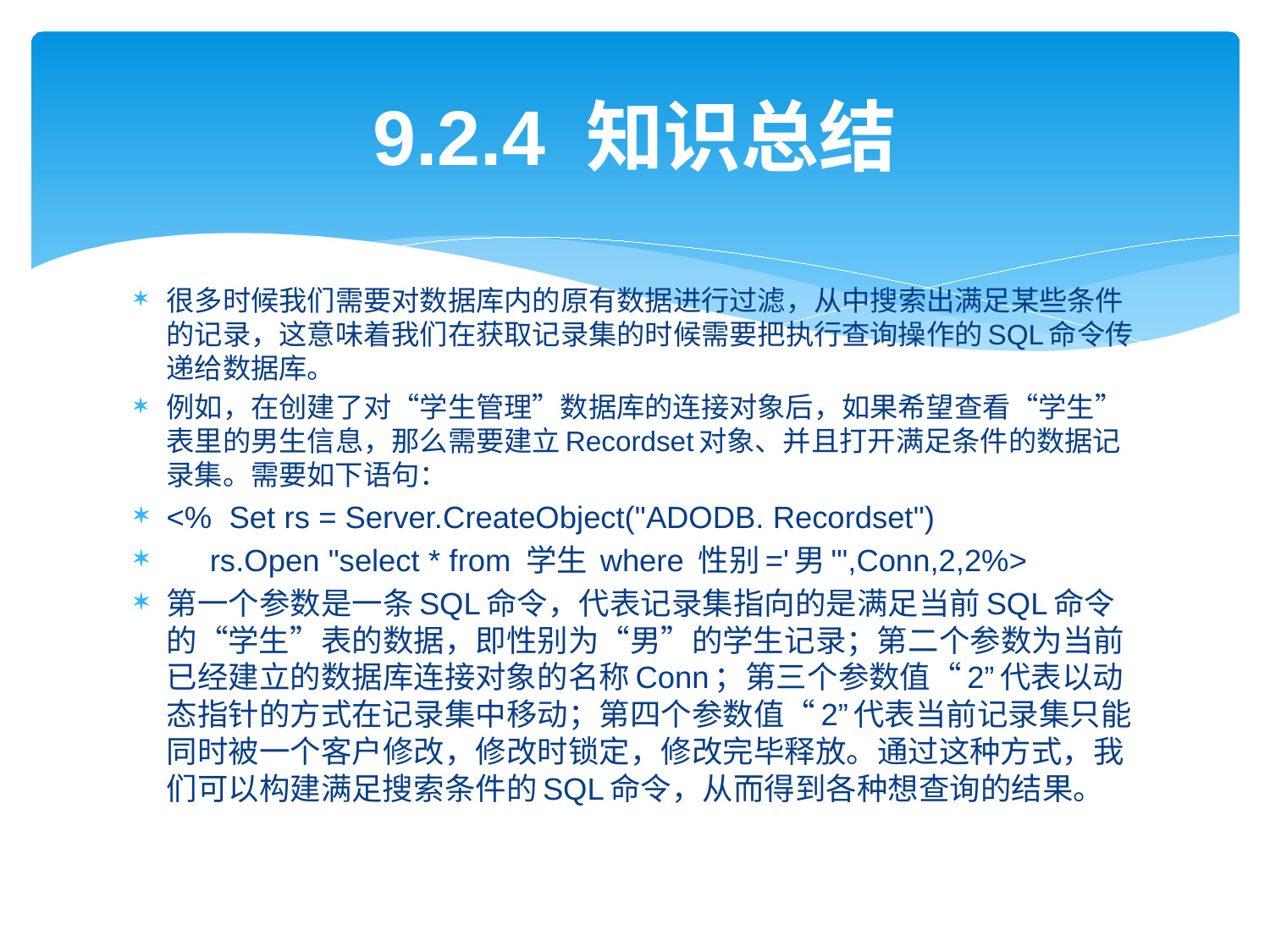

# 9.2.4 知识总结
很多时候我们需要对数据库内的原有数据进行过滤，从中搜索出满足某些条件的记录，这意味着我们在获取记录集的时候需要把执行查询操作的SQL命令传递给数据库。
例如，在创建了对“学生管理”数据库的连接对象后，如果希望查看“学生”表里的男生信息，那么需要建立Recordset对象、并且打开满足条件的数据记录集。需要如下语句：
<%  Set rs = Server.CreateObject("ADODB. Recordset")
     rs.Open "select * from 学生 where 性别='男'",Conn,2,2%>
第一个参数是一条SQL命令，代表记录集指向的是满足当前SQL命令的“学生”表的数据，即性别为“男”的学生记录；第二个参数为当前已经建立的数据库连接对象的名称Conn；第三个参数值“2”代表以动态指针的方式在记录集中移动；第四个参数值“2”代表当前记录集只能同时被一个客户修改，修改时锁定，修改完毕释放。通过这种方式，我们可以构建满足搜索条件的SQL命令，从而得到各种想查询的结果。